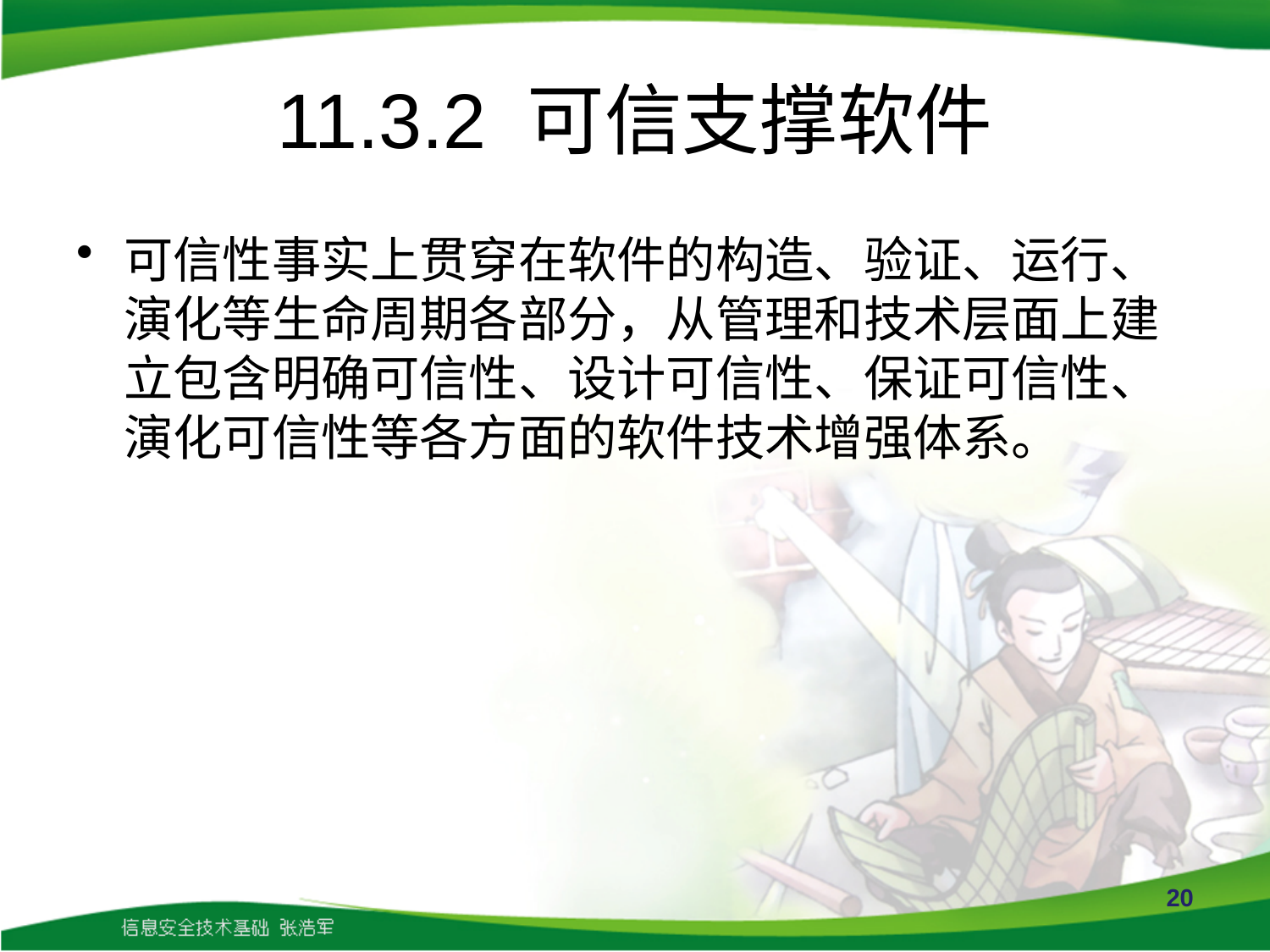

# 11.3.2 可信支撑软件
可信性事实上贯穿在软件的构造、验证、运行、演化等生命周期各部分，从管理和技术层面上建立包含明确可信性、设计可信性、保证可信性、演化可信性等各方面的软件技术增强体系。
20